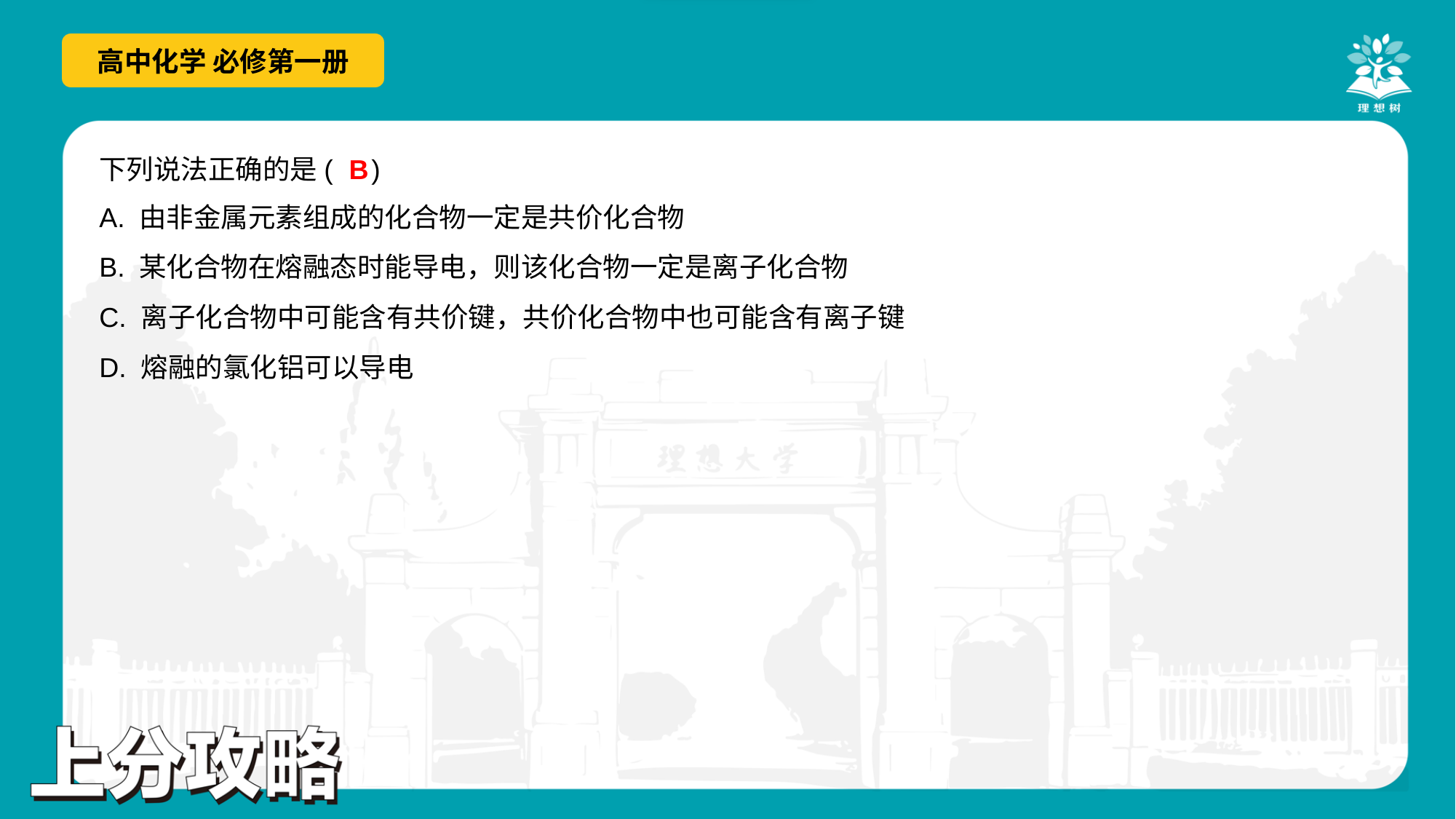

B
下列说法正确的是(     )
A. 由非金属元素组成的化合物一定是共价化合物
B. 某化合物在熔融态时能导电，则该化合物一定是离子化合物
C. 离子化合物中可能含有共价键，共价化合物中也可能含有离子键
D. 熔融的氯化铝可以导电